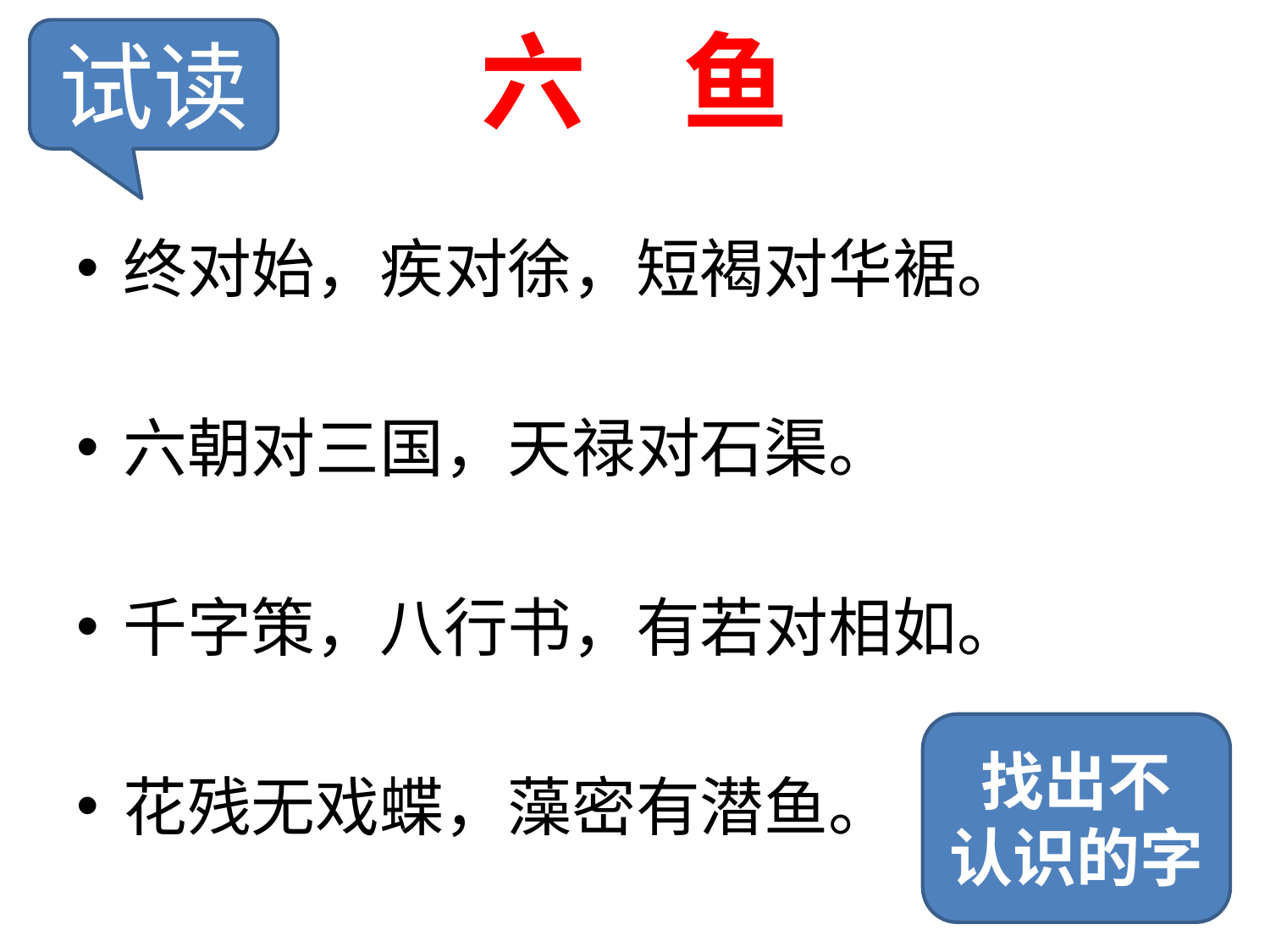

# 六    鱼
试读
终对始，疾对徐，短褐对华裾。

六朝对三国，天禄对石渠。

千字策，八行书，有若对相如。

花残无戏蝶，藻密有潜鱼。
找出不
认识的字